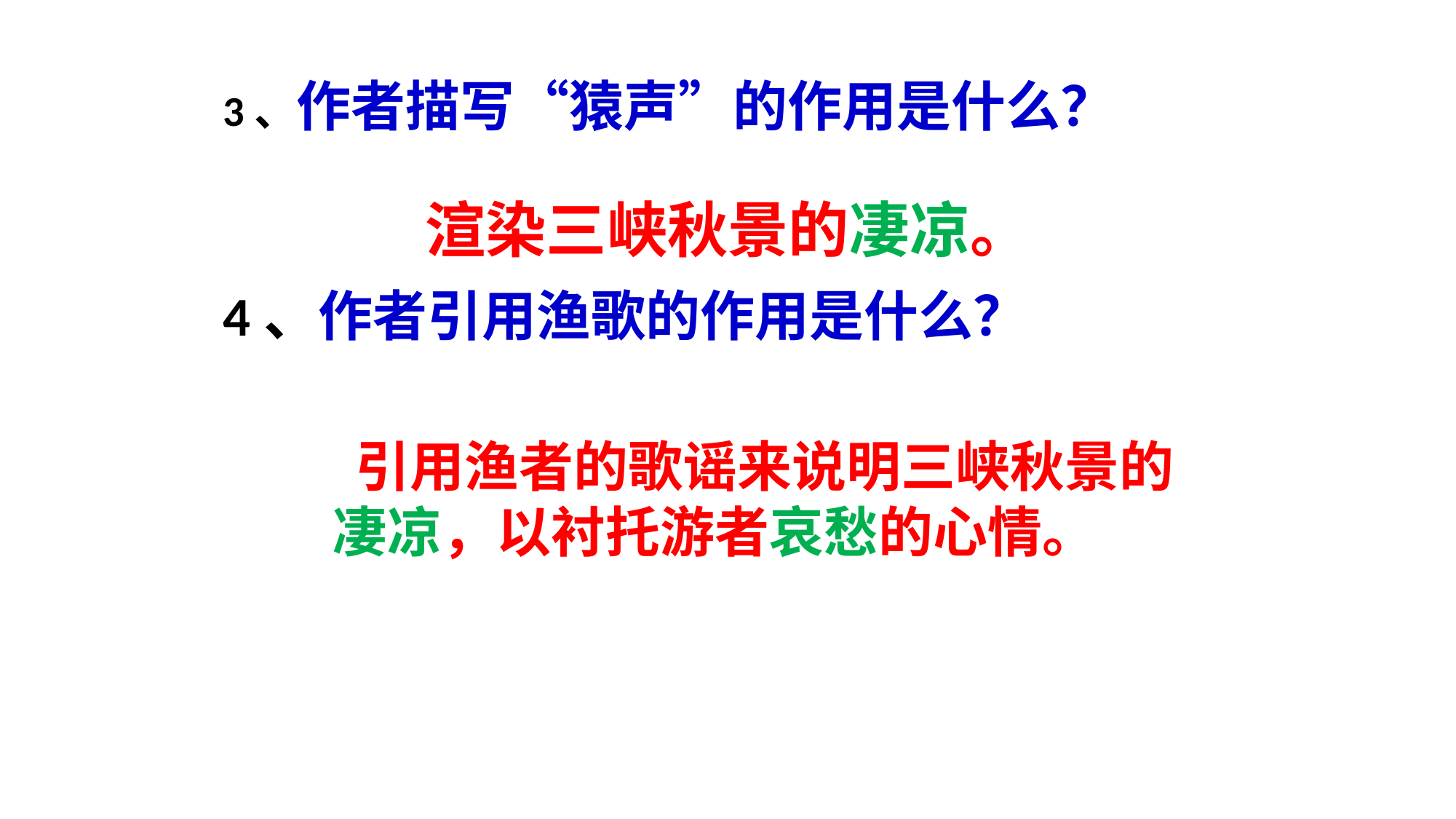

# 3、作者描写“猿声”的作用是什么？

4、作者引用渔歌的作用是什么？

    渲染三峡秋景的凄凉。
       引用渔者的歌谣来说明三峡秋景的凄凉，以衬托游者哀愁的心情。